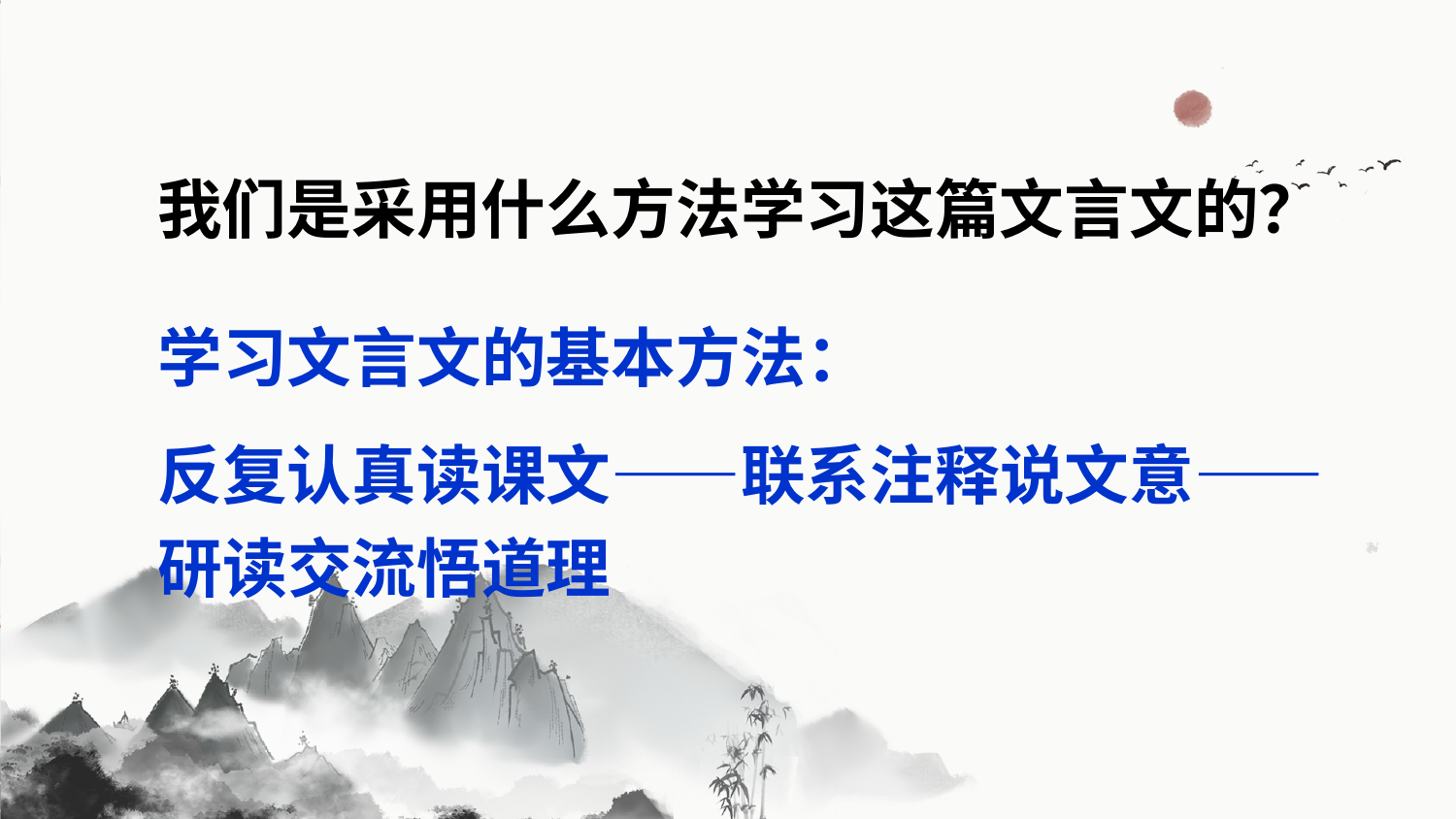

我们是采用什么方法学习这篇文言文的？
学习文言文的基本方法：
反复认真读课文——联系注释说文意——研读交流悟道理